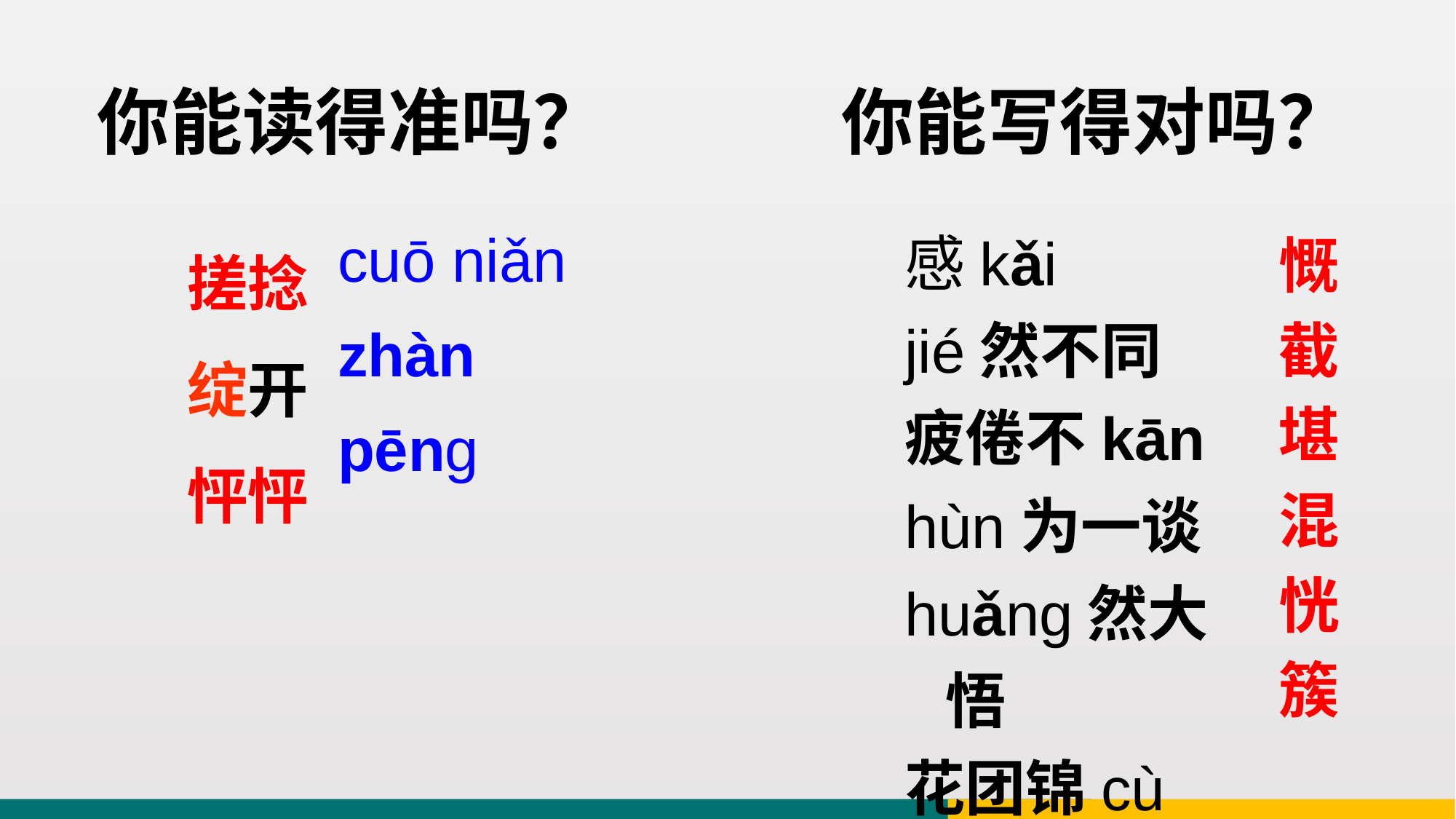

# 你能读得准吗？
你能写得对吗？
cuō niǎn
zhàn
pēng

感kǎi
jié然不同
疲倦不kān
hùn为一谈
huǎng然大悟
花团锦cù
搓捻
绽开
怦怦
慨
截
堪
混
恍
簇